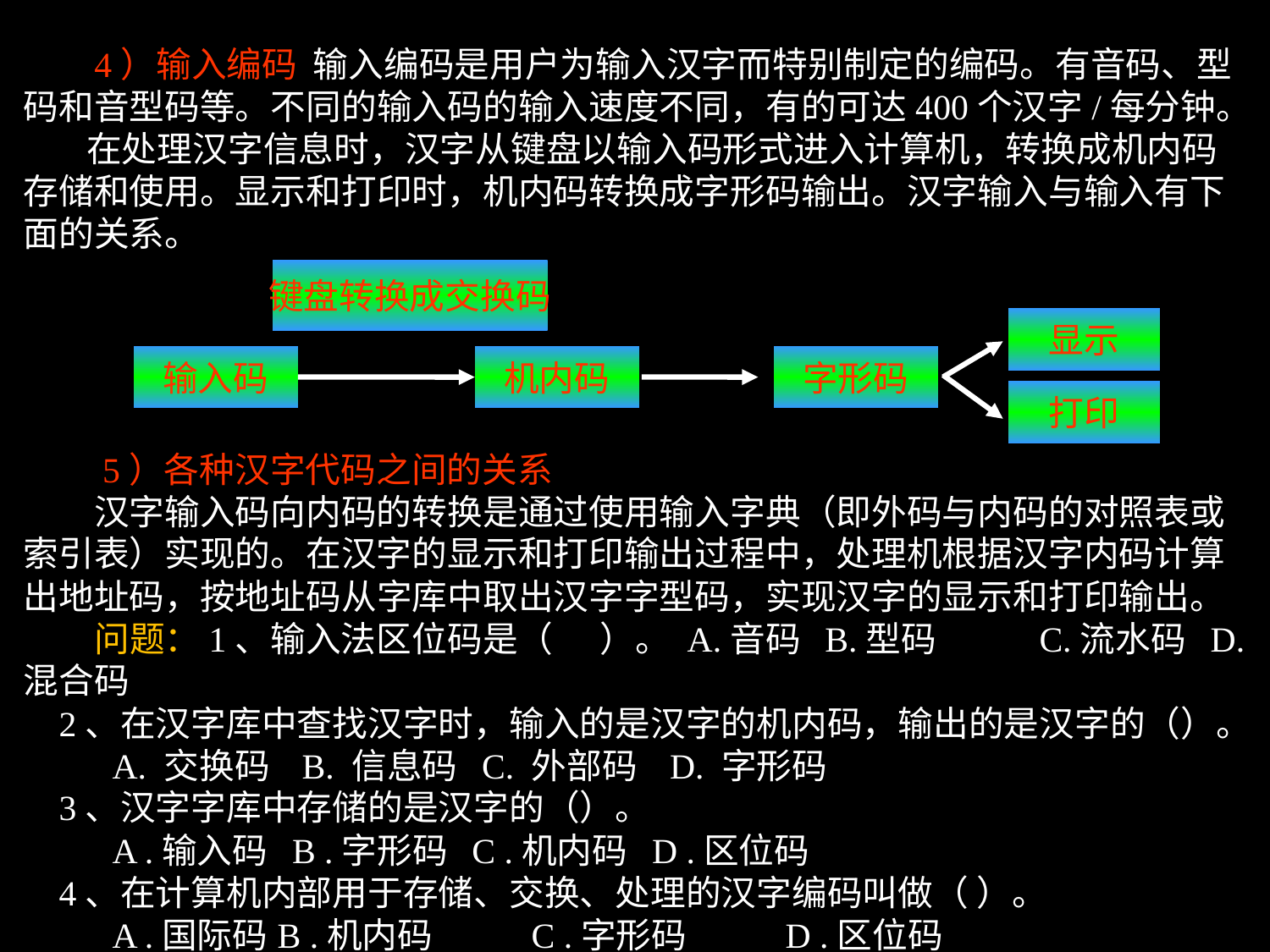

4）输入编码  输入编码是用户为输入汉字而特别制定的编码。有音码、型码和音型码等。不同的输入码的输入速度不同，有的可达400个汉字/每分钟。
       在处理汉字信息时，汉字从键盘以输入码形式进入计算机，转换成机内码存储和使用。显示和打印时，机内码转换成字形码输出。汉字输入与输入有下面的关系。
键盘转换成交换码
显示

输入码
机内码
字形码

打印
　　5）各种汉字代码之间的关系
　　汉字输入码向内码的转换是通过使用输入字典（即外码与内码的对照表或索引表）实现的。在汉字的显示和打印输出过程中，处理机根据汉字内码计算出地址码，按地址码从字库中取出汉字字型码，实现汉字的显示和打印输出。
        问题：1、输入法区位码是（      ）。 A.音码  B.型码	C.流水码  D.混合码
    2、在汉字库中查找汉字时，输入的是汉字的机内码，输出的是汉字的（）。
          A. 交换码   B. 信息码  C. 外部码   D. 字形码
    3、汉字字库中存储的是汉字的（）。
          A .输入码  B .字形码  C .机内码  D .区位码
    4、在计算机内部用于存储、交换、处理的汉字编码叫做（ ）。
          A .国际码	B .机内码	C .字形码	D .区位码